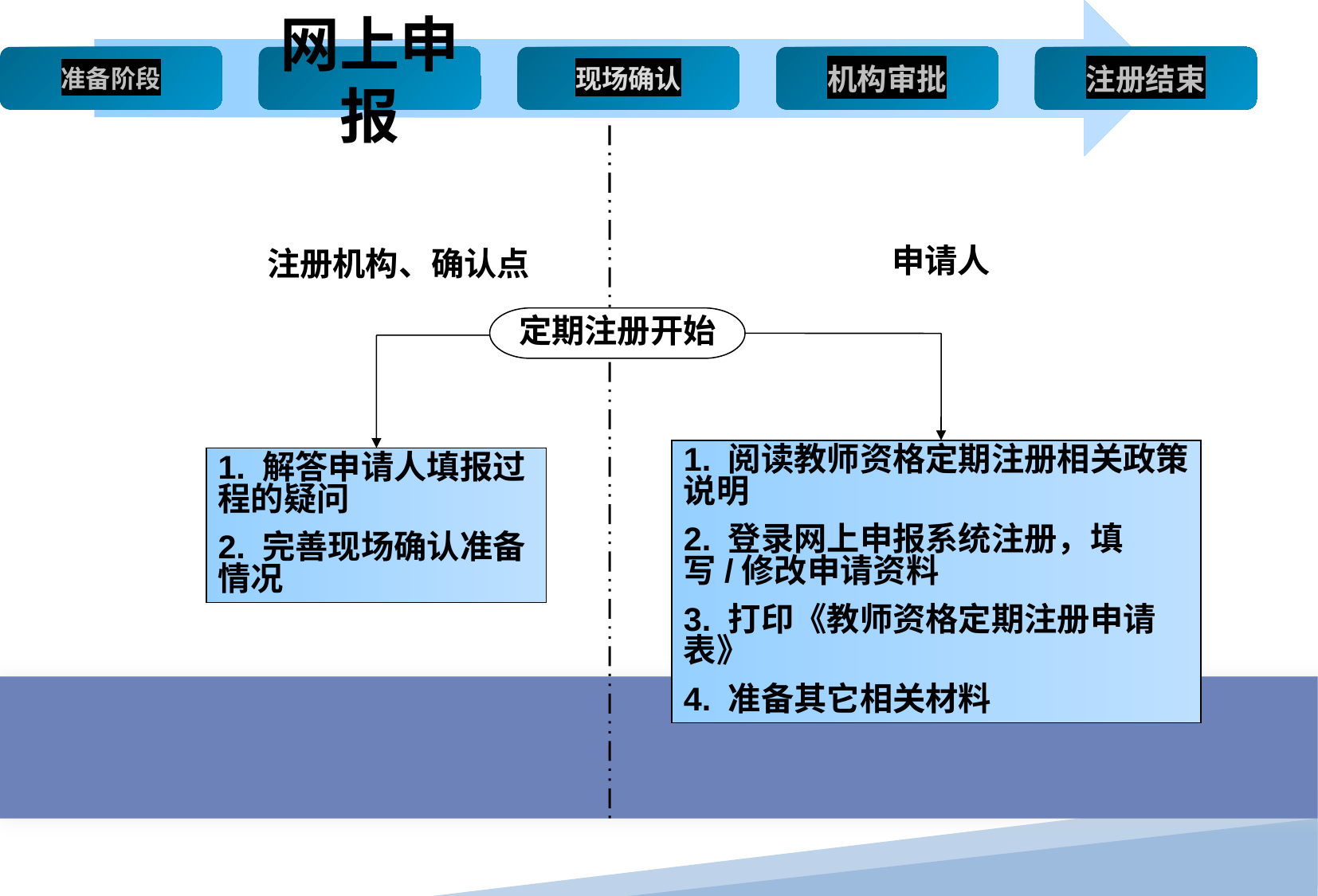

准备阶段
网上申报
现场确认
机构审批
注册结束

申请人
注册机构、确认点
定期注册开始

1. 阅读教师资格定期注册相关政策说明
2. 登录网上申报系统注册，填写/修改申请资料
3. 打印《教师资格定期注册申请表》
4. 准备其它相关材料
1. 解答申请人填报过程的疑问
2. 完善现场确认准备情况